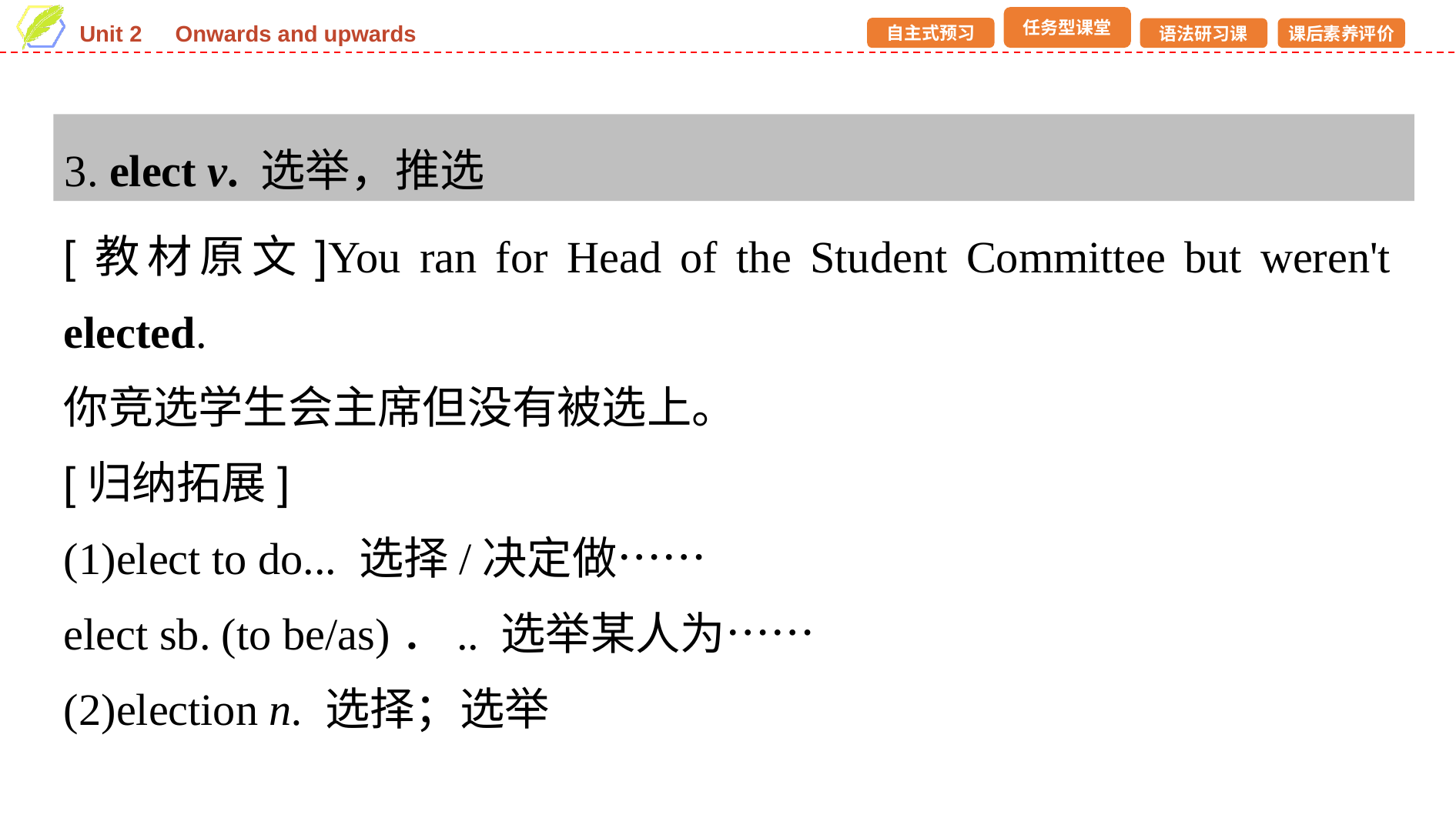

3. elect v. 选举，推选
[教材原文]You ran for Head of the Student Committee but weren't elected.
你竞选学生会主席但没有被选上。
[归纳拓展]
(1)elect to do... 选择/决定做……
elect sb. (to be/as)．.. 选举某人为……
(2)election n. 选择；选举